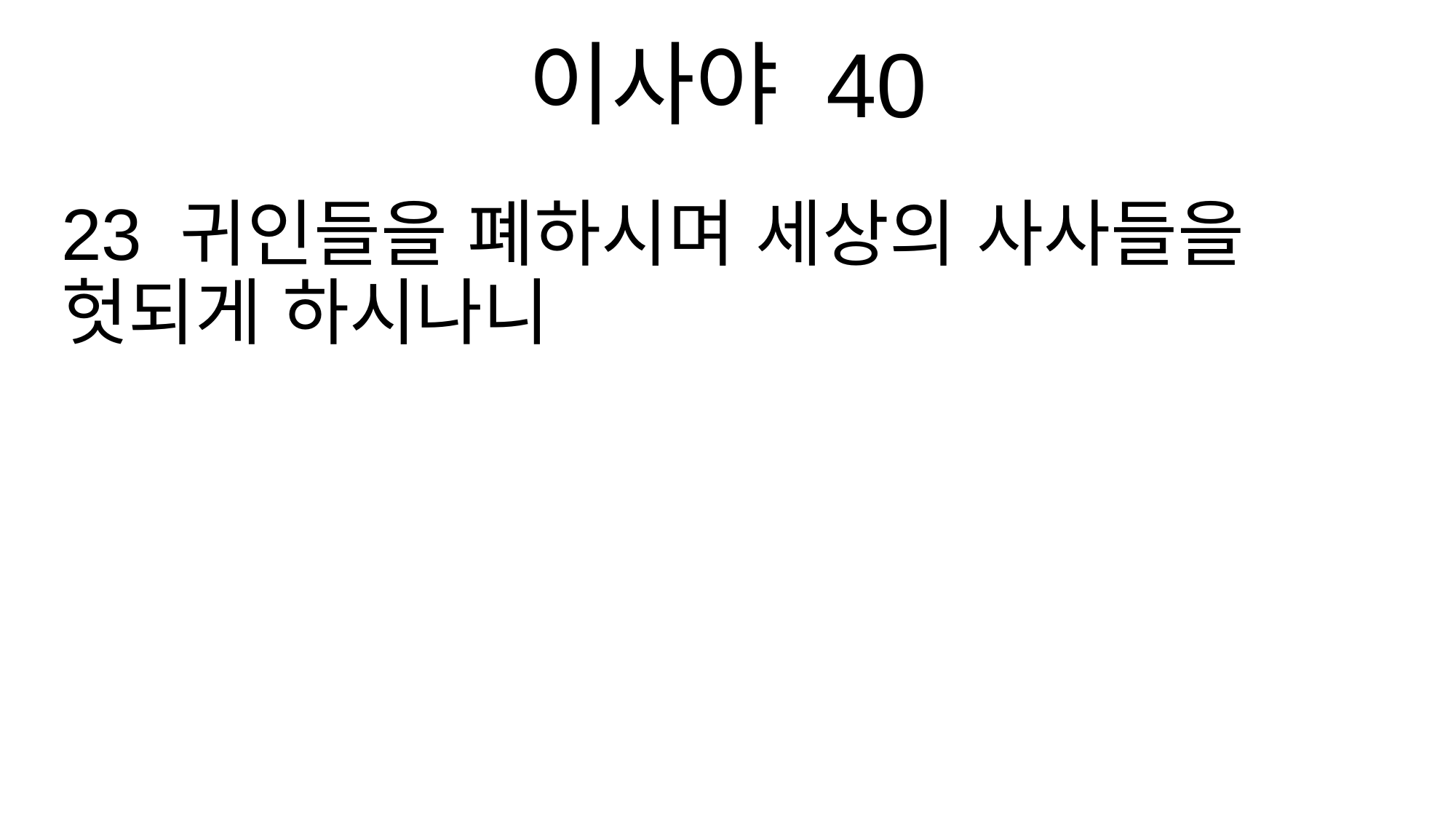

이사야 40
23 귀인들을 폐하시며 세상의 사사들을 헛되게 하시나니